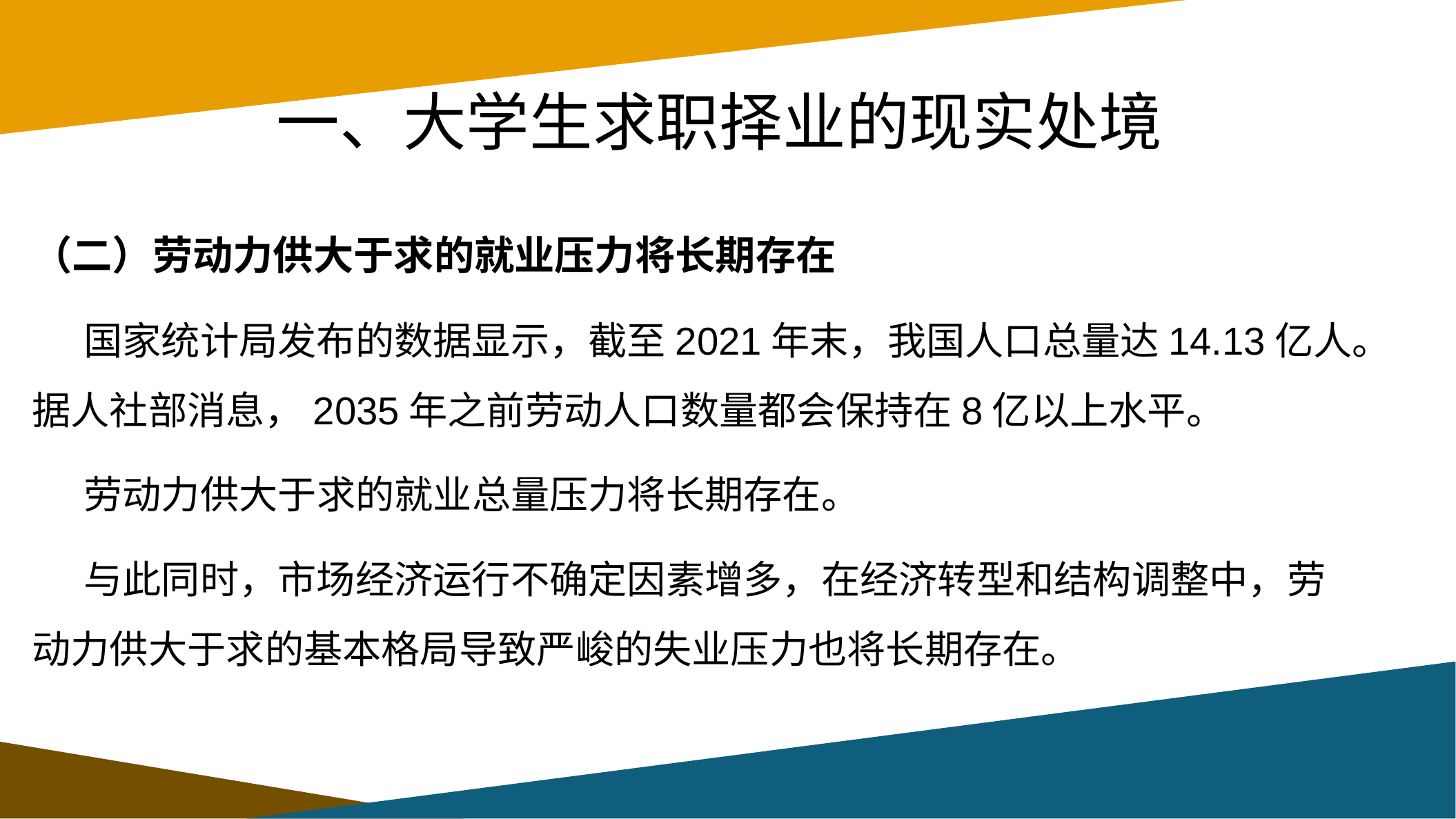

一、大学生求职择业的现实处境
（二）劳动力供大于求的就业压力将长期存在
国家统计局发布的数据显示，截至2021年末，我国人口总量达14.13亿人。据人社部消息，2035年之前劳动人口数量都会保持在8亿以上水平。
劳动力供大于求的就业总量压力将长期存在。
与此同时，市场经济运行不确定因素增多，在经济转型和结构调整中，劳动力供大于求的基本格局导致严峻的失业压力也将长期存在。